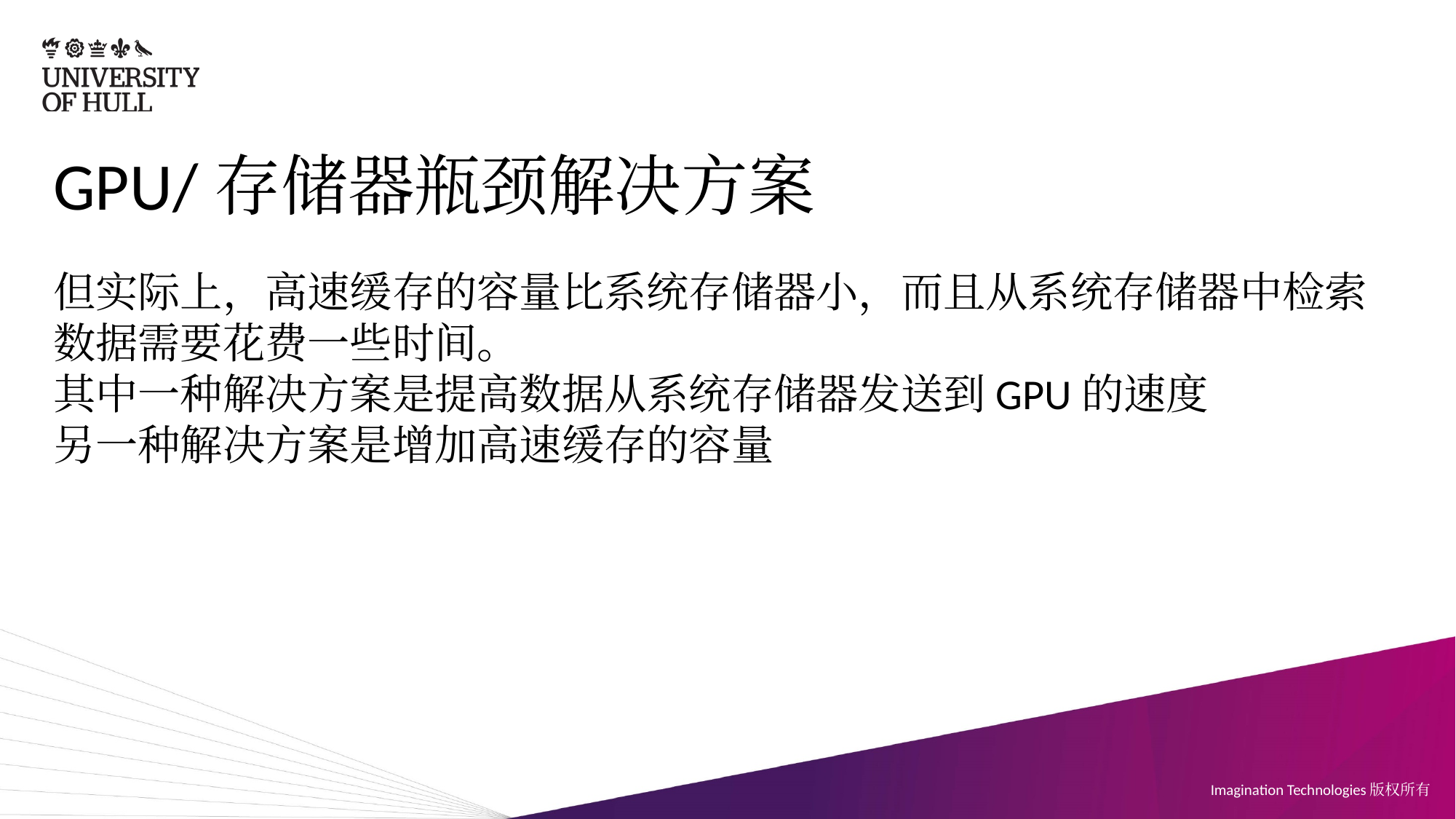

# GPU/存储器瓶颈解决方案
但实际上，高速缓存的容量比系统存储器小，而且从系统存储器中检索数据需要花费一些时间。
其中一种解决方案是提高数据从系统存储器发送到GPU的速度
另一种解决方案是增加高速缓存的容量